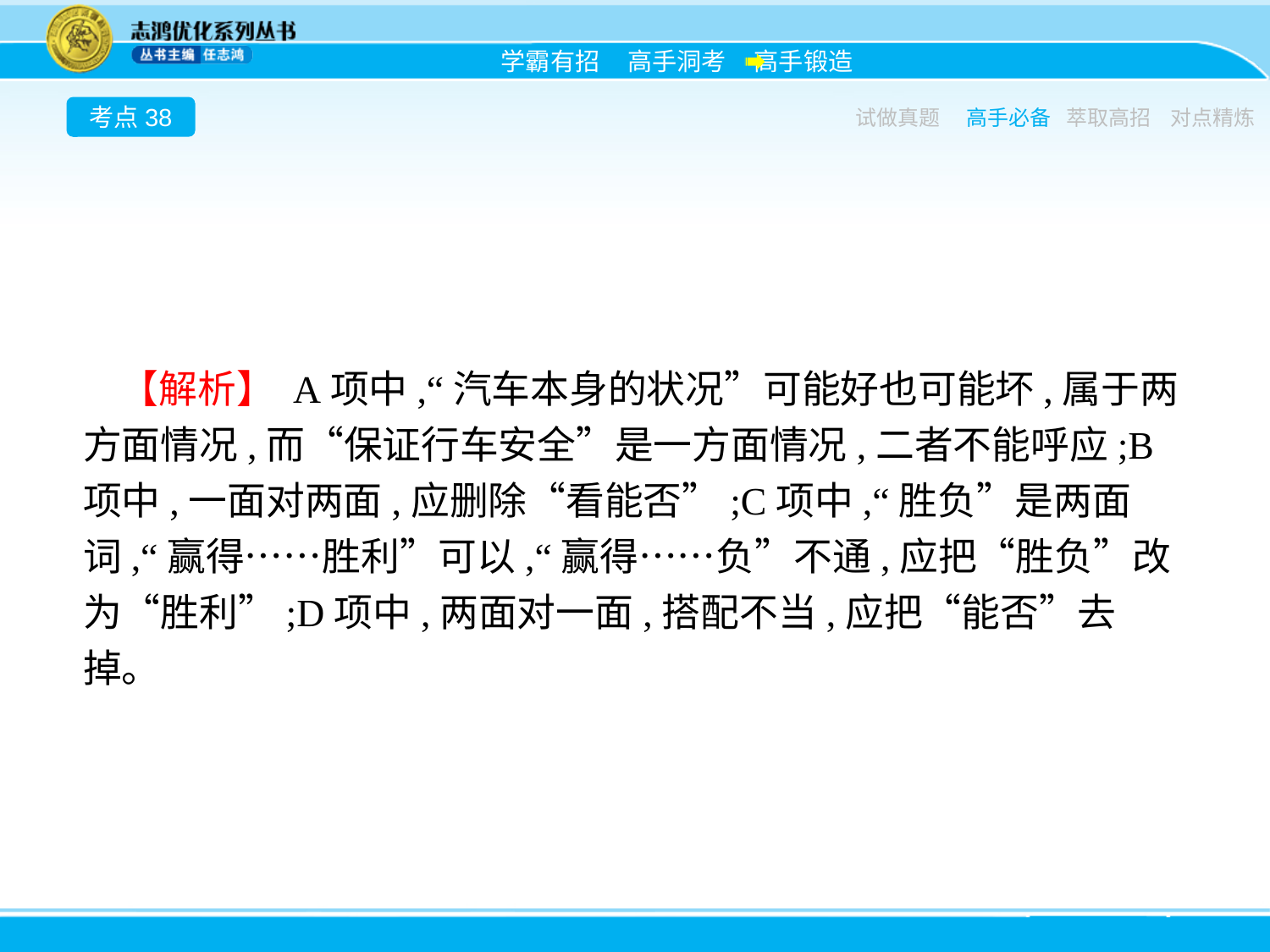

考点38
试做真题
高手必备
萃取高招
对点精炼
【解析】 A项中,“汽车本身的状况”可能好也可能坏,属于两方面情况,而“保证行车安全”是一方面情况,二者不能呼应;B项中,一面对两面,应删除“看能否”;C项中,“胜负”是两面词,“赢得……胜利”可以,“赢得……负”不通,应把“胜负”改为“胜利”;D项中,两面对一面,搭配不当,应把“能否”去掉。